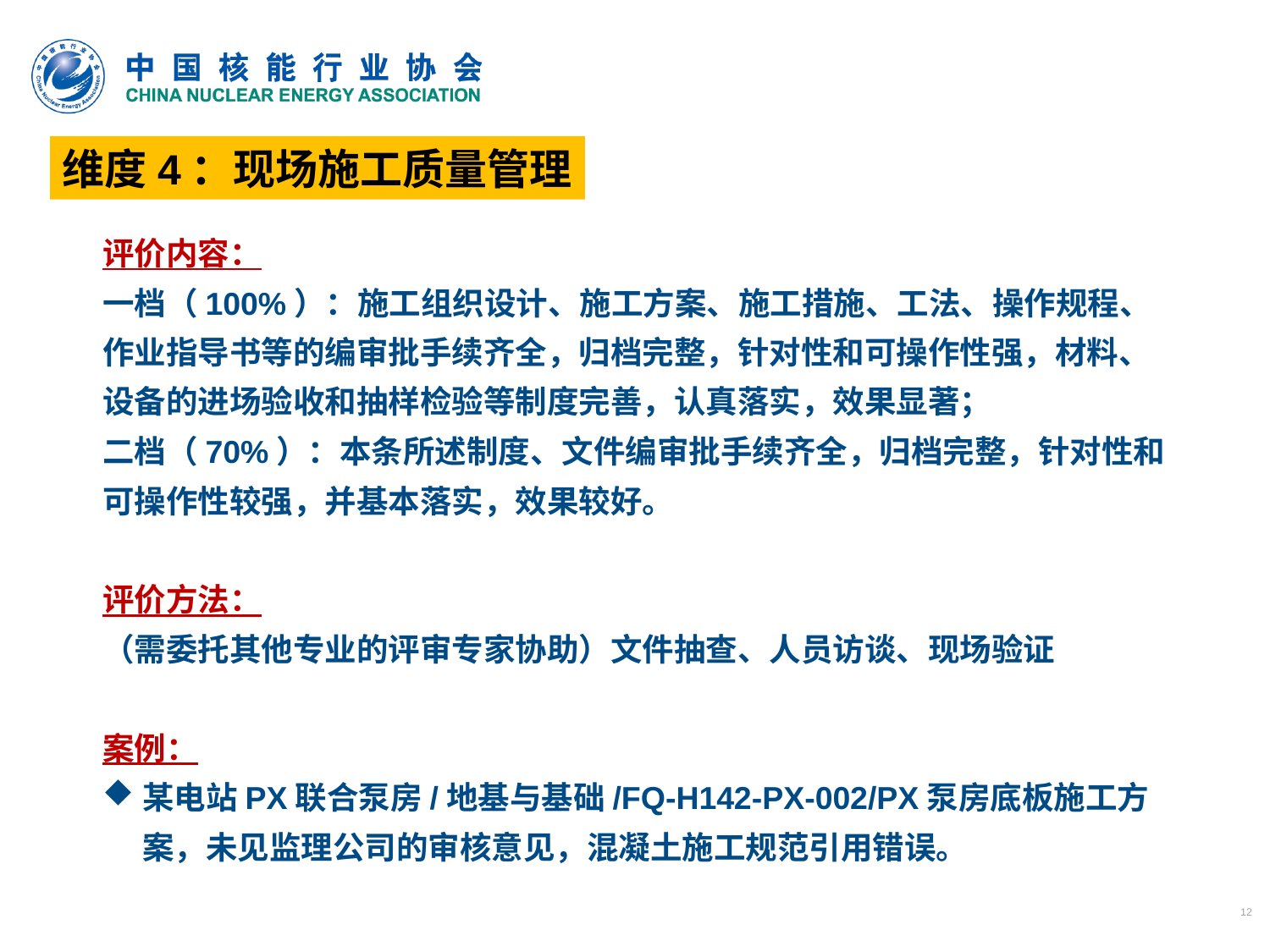

维度4：现场施工质量管理
评价内容：
一档（100%）：施工组织设计、施工方案、施工措施、工法、操作规程、作业指导书等的编审批手续齐全，归档完整，针对性和可操作性强，材料、设备的进场验收和抽样检验等制度完善，认真落实，效果显著；
二档（70%）：本条所述制度、文件编审批手续齐全，归档完整，针对性和可操作性较强，并基本落实，效果较好。

评价方法：
（需委托其他专业的评审专家协助）文件抽查、人员访谈、现场验证

案例：
某电站PX联合泵房/地基与基础/FQ-H142-PX-002/PX泵房底板施工方案，未见监理公司的审核意见，混凝土施工规范引用错误。
12